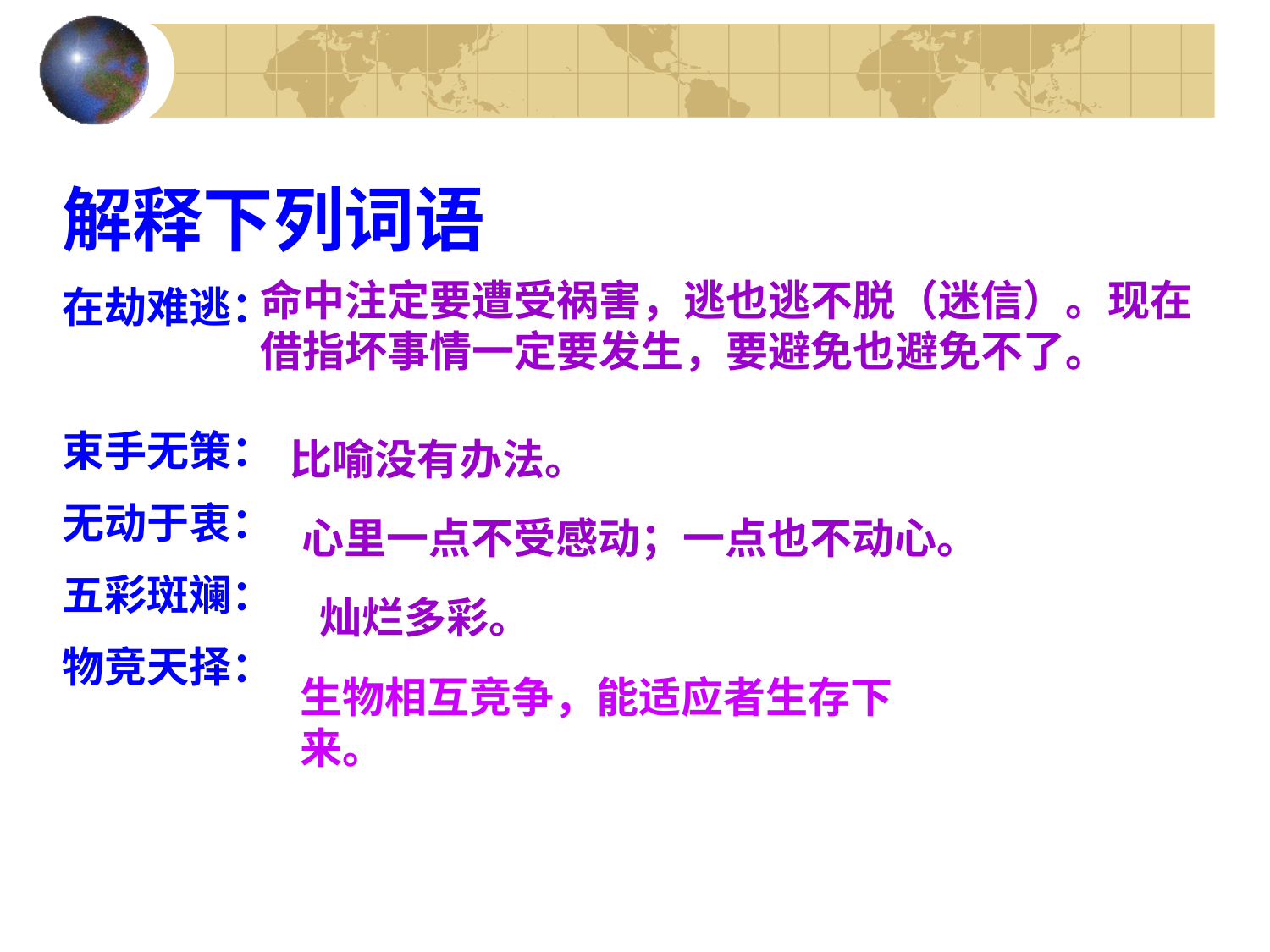

解释下列词语
在劫难逃：

束手无策：
无动于衷：
五彩斑斓：
物竞天择：

命中注定要遭受祸害，逃也逃不脱（迷信）。现在借指坏事情一定要发生，要避免也避免不了。
比喻没有办法。
心里一点不受感动；一点也不动心。
 灿烂多彩。
生物相互竞争，能适应者生存下来。